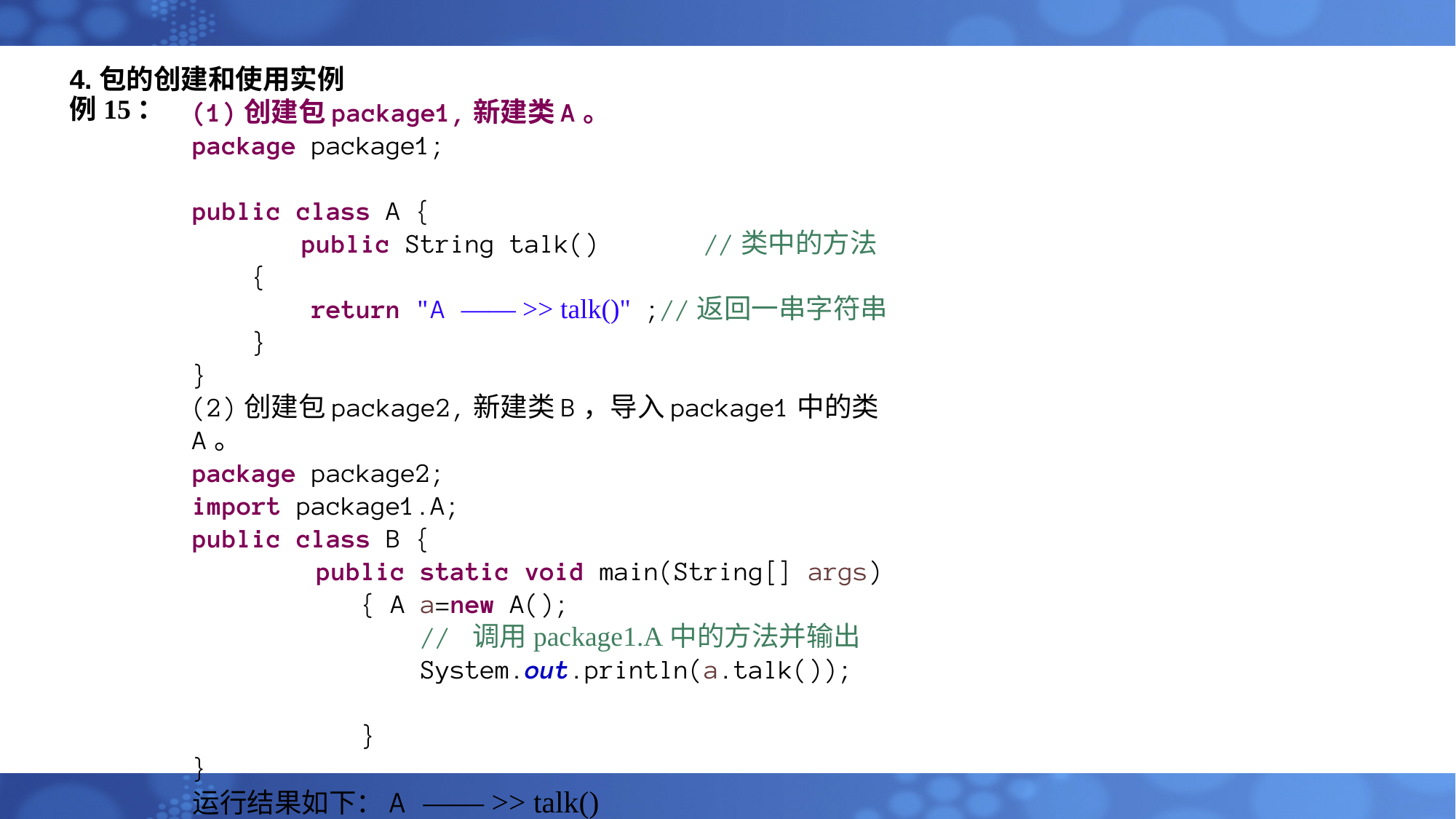

# 4.包的创建和使用实例 例15：
(1)创建包package1,新建类A。
package package1;

public class A {
	public String talk()       //类中的方法
    {
        return "A —— >> talk()" ;//返回一串字符串
    }
}
(2)创建包package2,新建类B，导入package1中的类A。
package package2;
import package1.A;
public class B {
	 public static void main(String[] args)
	    { A a=new A();
	        // 调用package1.A中的方法并输出
	        System.out.println(a.talk());
	    }
}
运行结果如下：A —— >> talk()